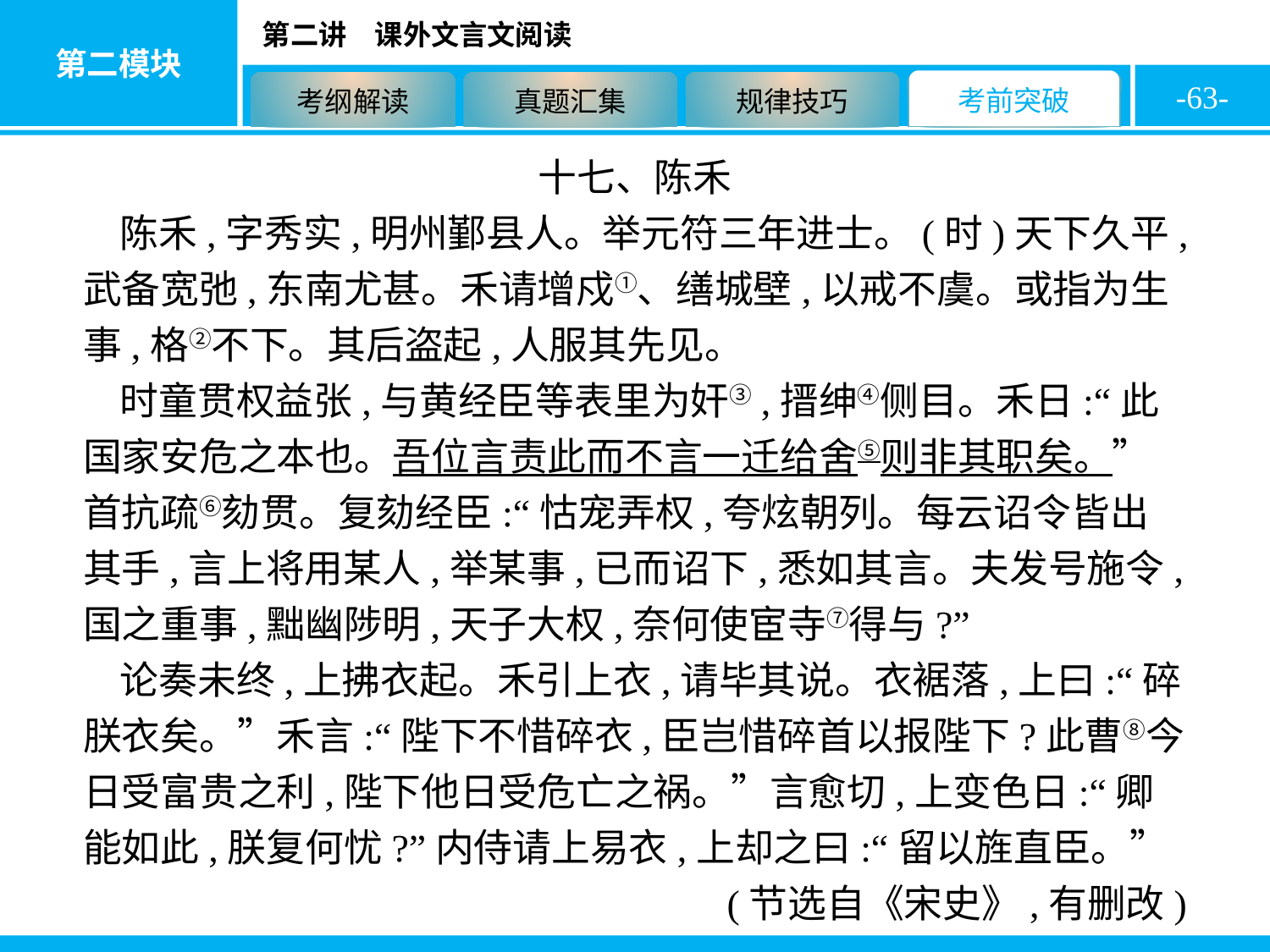

-63-
十七、陈禾
陈禾,字秀实,明州鄞县人。举元符三年进士。(时)天下久平,武备宽弛,东南尤甚。禾请增戍①、缮城壁,以戒不虞。或指为生事,格②不下。其后盗起,人服其先见。
时童贯权益张,与黄经臣等表里为奸③,搢绅④侧目。禾日:“此国家安危之本也。吾位言责此而不言一迁给舍⑤则非其职矣。”首抗疏⑥劾贯。复劾经臣:“怙宠弄权,夸炫朝列。每云诏令皆出其手,言上将用某人,举某事,已而诏下,悉如其言。夫发号施令,国之重事,黜幽陟明,天子大权,奈何使宦寺⑦得与?”
论奏未终,上拂衣起。禾引上衣,请毕其说。衣裾落,上曰:“碎朕衣矣。”禾言:“陛下不惜碎衣,臣岂惜碎首以报陛下?此曹⑧今日受富贵之利,陛下他日受危亡之祸。”言愈切,上变色日:“卿能如此,朕复何忧?”内侍请上易衣,上却之曰:“留以旌直臣。”
(节选自《宋史》,有删改)